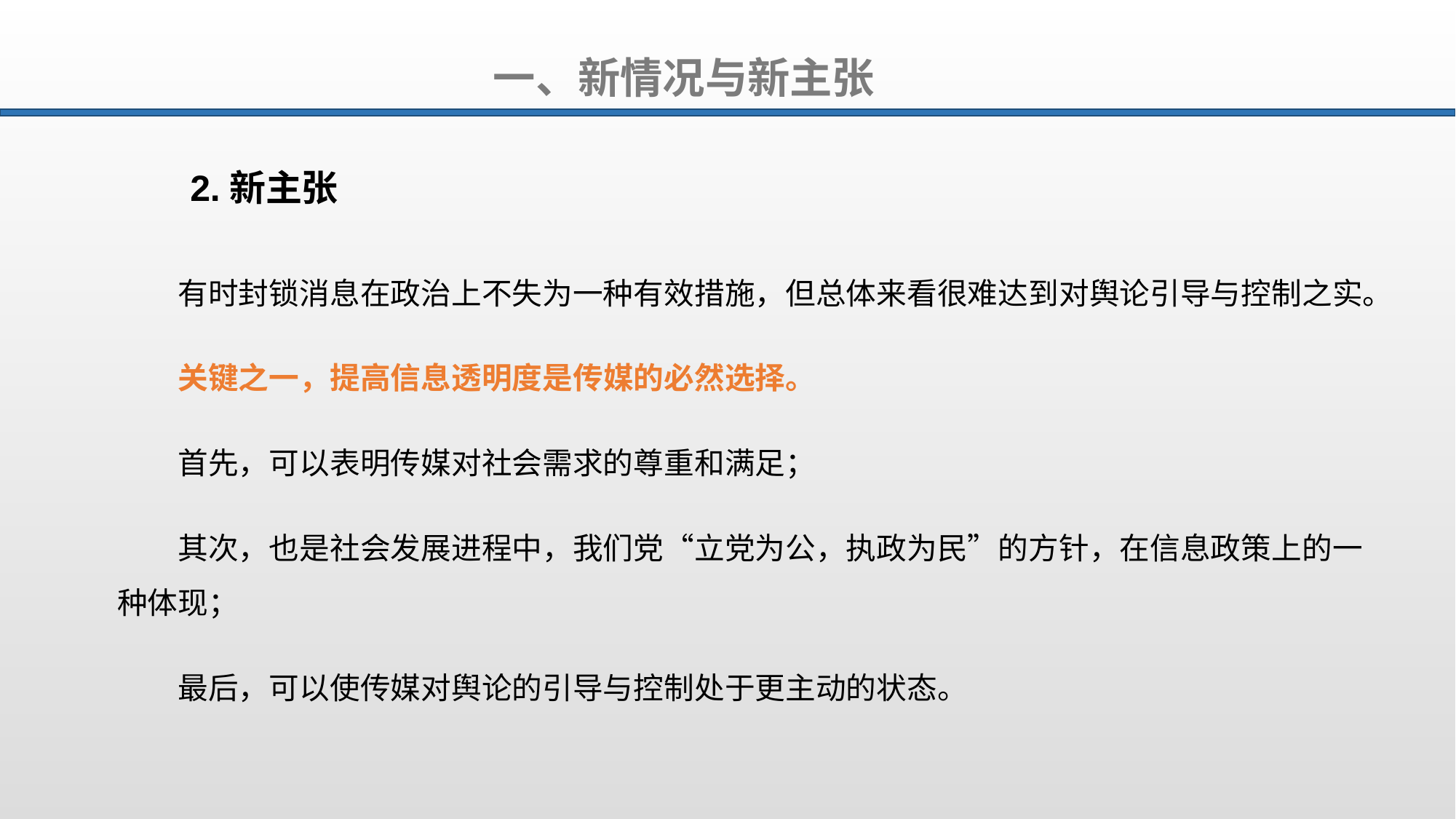

一、新情况与新主张

2.新主张
有时封锁消息在政治上不失为一种有效措施，但总体来看很难达到对舆论引导与控制之实。
关键之一，提高信息透明度是传媒的必然选择。
首先，可以表明传媒对社会需求的尊重和满足；
其次，也是社会发展进程中，我们党“立党为公，执政为民”的方针，在信息政策上的一种体现；
最后，可以使传媒对舆论的引导与控制处于更主动的状态。